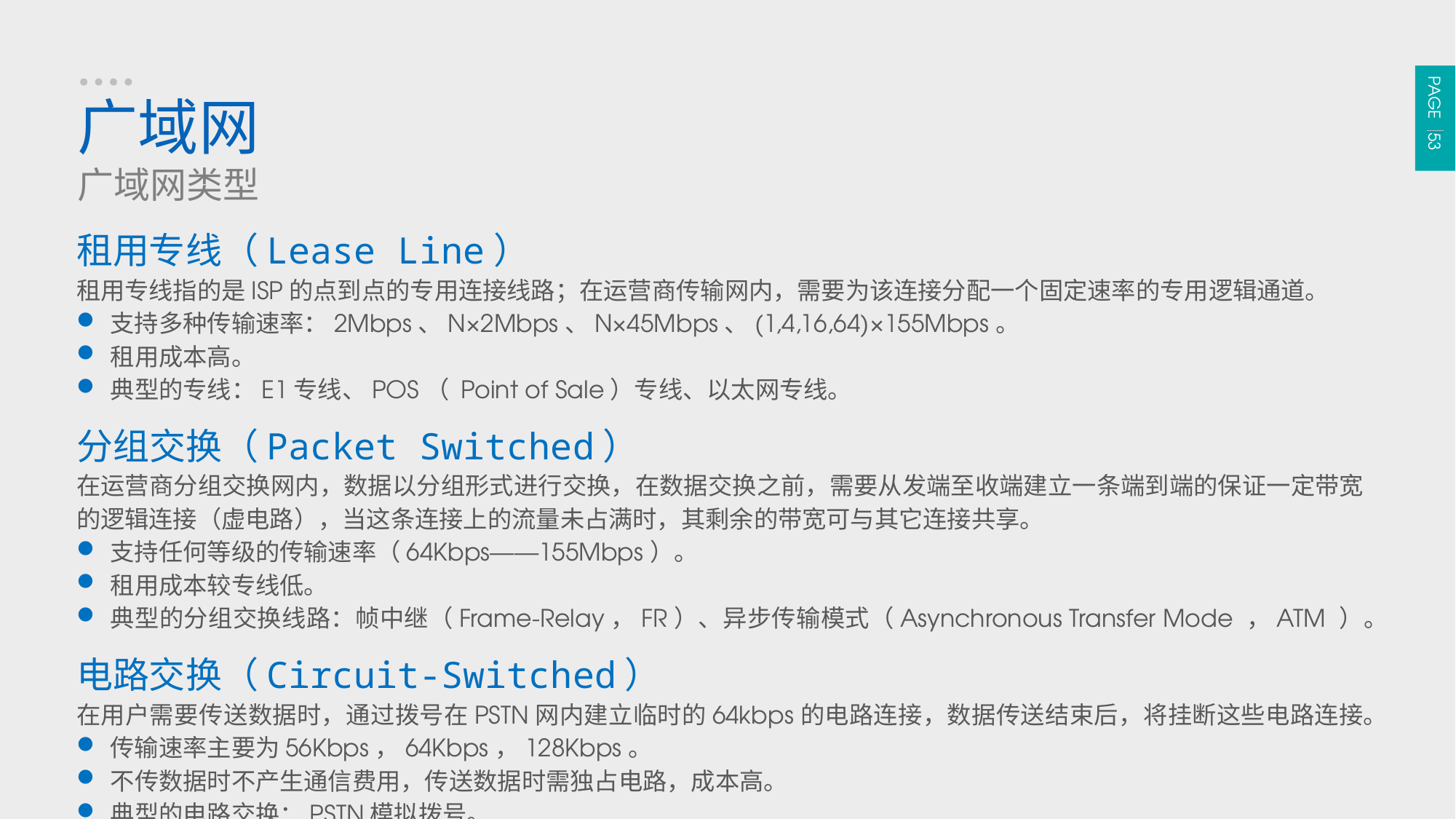

PAGE   53
广域网
广域网类型
租用专线（Lease Line）
租用专线指的是ISP的点到点的专用连接线路；在运营商传输网内，需要为该连接分配一个固定速率的专用逻辑通道。
支持多种传输速率：2Mbps、N×2Mbps、N×45Mbps、(1,4,16,64)×155Mbps。
租用成本高。
典型的专线：E1专线、POS（ Point of Sale）专线、以太网专线。
分组交换（Packet Switched）
在运营商分组交换网内，数据以分组形式进行交换，在数据交换之前，需要从发端至收端建立一条端到端的保证一定带宽的逻辑连接（虚电路），当这条连接上的流量未占满时，其剩余的带宽可与其它连接共享。
支持任何等级的传输速率（64Kbps——155Mbps）。
租用成本较专线低。
典型的分组交换线路：帧中继（Frame-Relay，FR）、异步传输模式（Asynchronous Transfer Mode ，ATM ）。
电路交换（Circuit-Switched）
在用户需要传送数据时，通过拨号在PSTN网内建立临时的64kbps的电路连接，数据传送结束后，将挂断这些电路连接。
传输速率主要为56Kbps，64Kbps，128Kbps。
不传数据时不产生通信费用，传送数据时需独占电路，成本高。
典型的电路交换：PSTN模拟拨号。